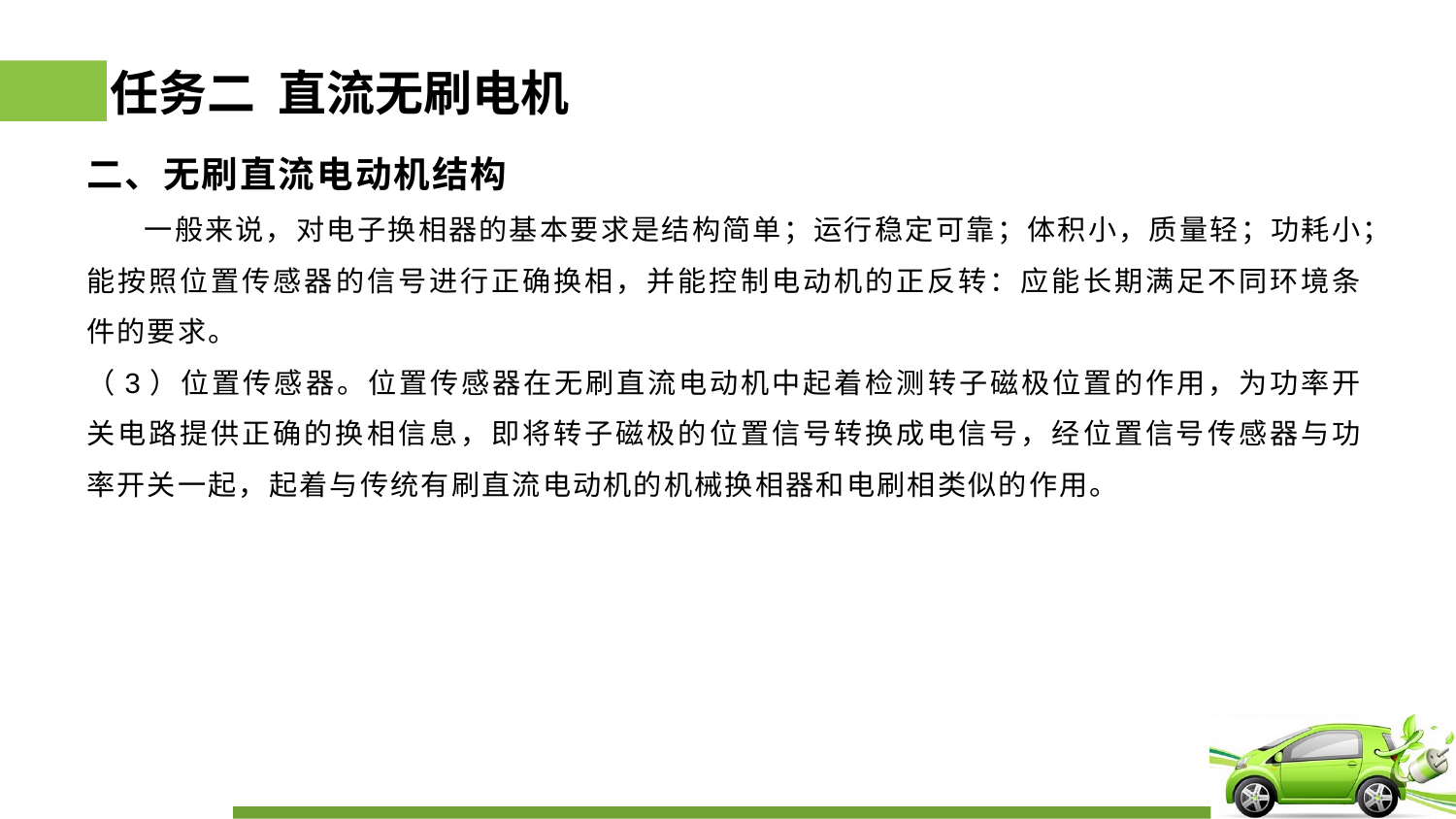

# 任务二  直流无刷电机
二、无刷直流电动机结构
      一般来说，对电子换相器的基本要求是结构简单；运行稳定可靠；体积小，质量轻；功耗小；能按照位置传感器的信号进行正确换相，并能控制电动机的正反转：应能长期满足不同环境条件的要求。
（3）位置传感器。位置传感器在无刷直流电动机中起着检测转子磁极位置的作用，为功率开关电路提供正确的换相信息，即将转子磁极的位置信号转换成电信号，经位置信号传感器与功率开关一起，起着与传统有刷直流电动机的机械换相器和电刷相类似的作用。